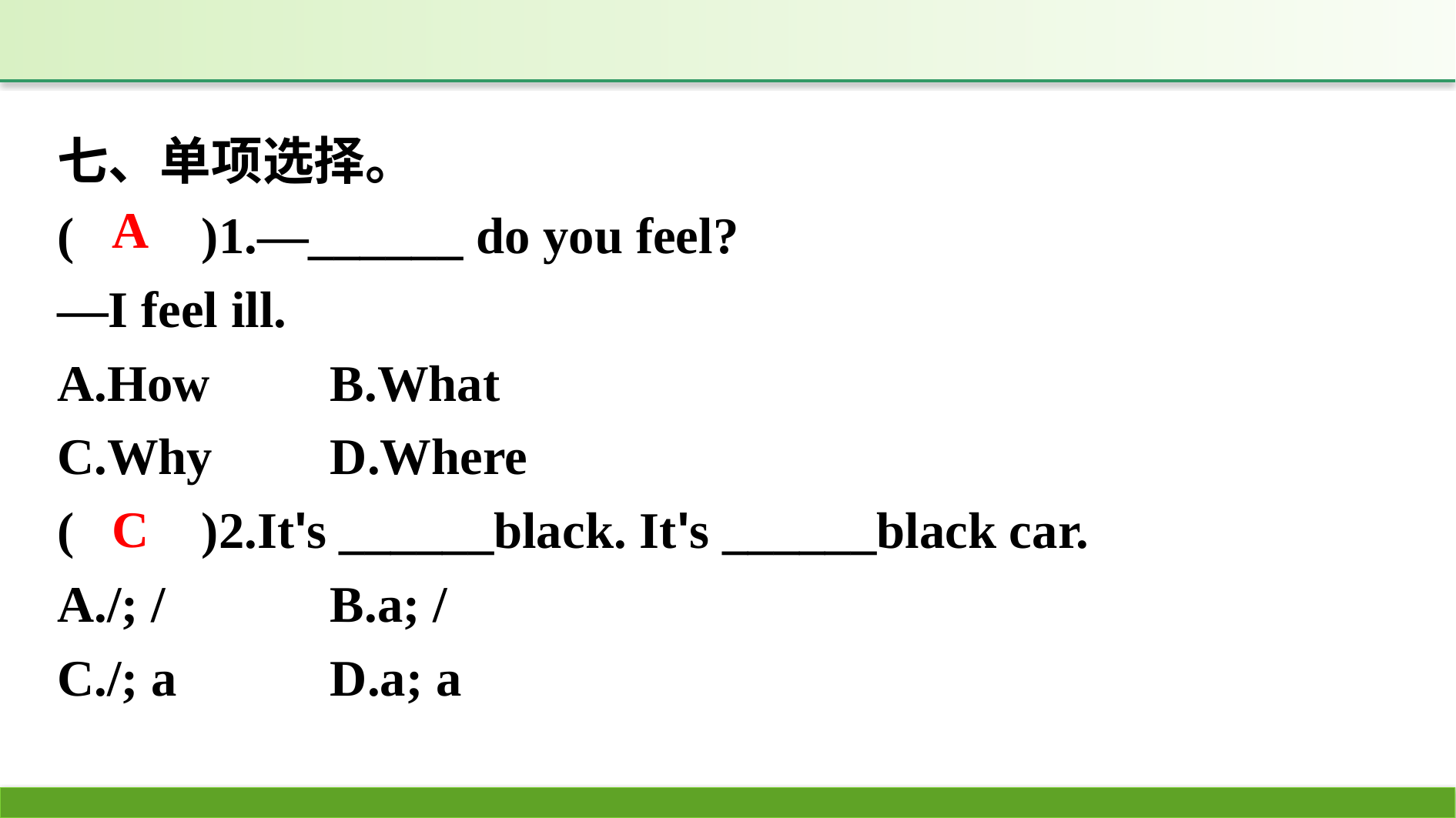

七、单项选择。
(　　)1.—______ do you feel?
—I feel ill.
A.How	B.What
C.Why	D.Where
(　　)2.It's ______black. It's ______black car.
A./; /		B.a; /
C./; a		D.a; a
A
C